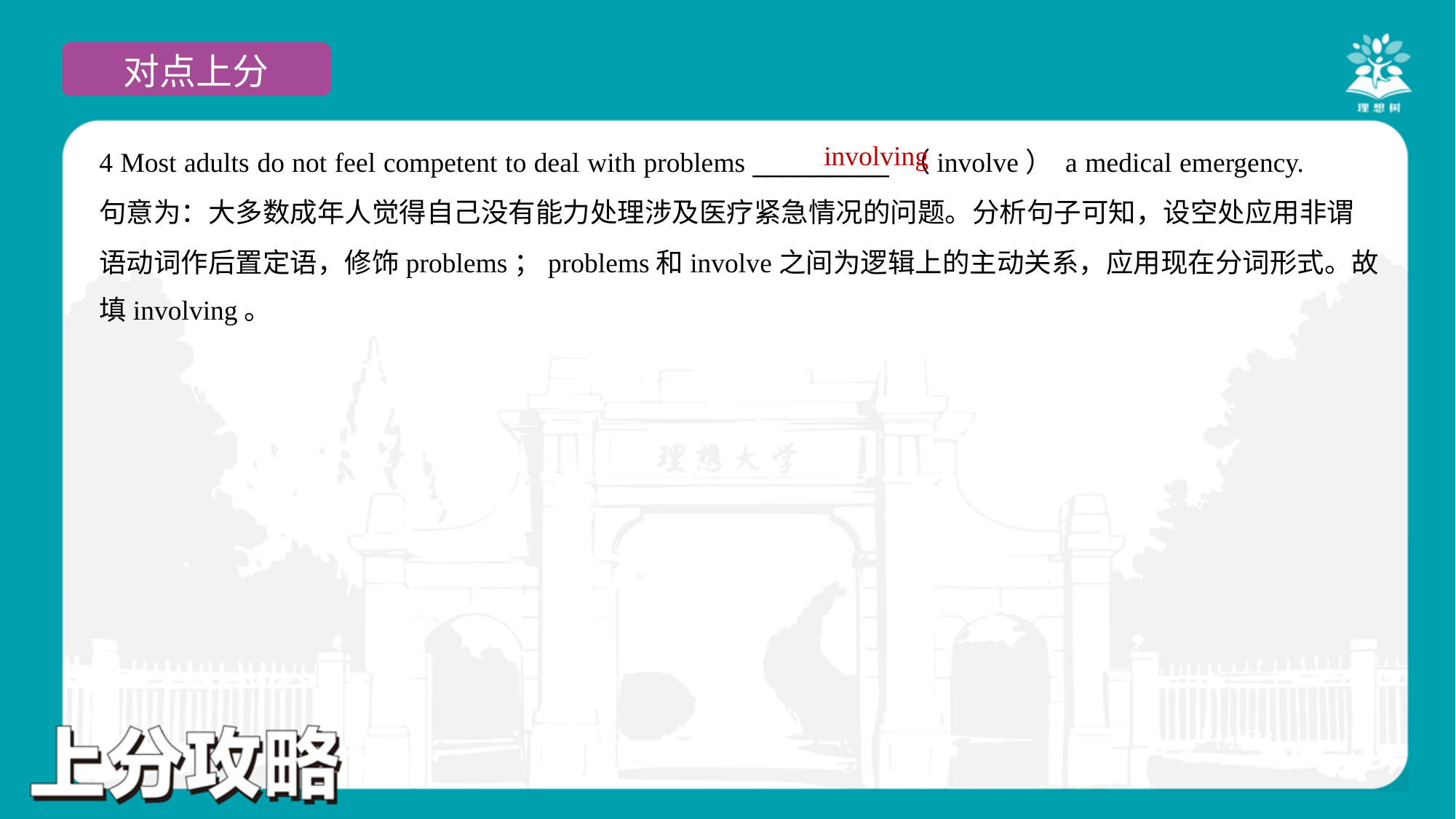

involving
4 Most adults do not feel competent to deal with problems _________ （involve） a medical emergency.
句意为：大多数成年人觉得自己没有能力处理涉及医疗紧急情况的问题。分析句子可知，设空处应用非谓
语动词作后置定语，修饰problems；problems和involve之间为逻辑上的主动关系，应用现在分词形式。故
填involving。